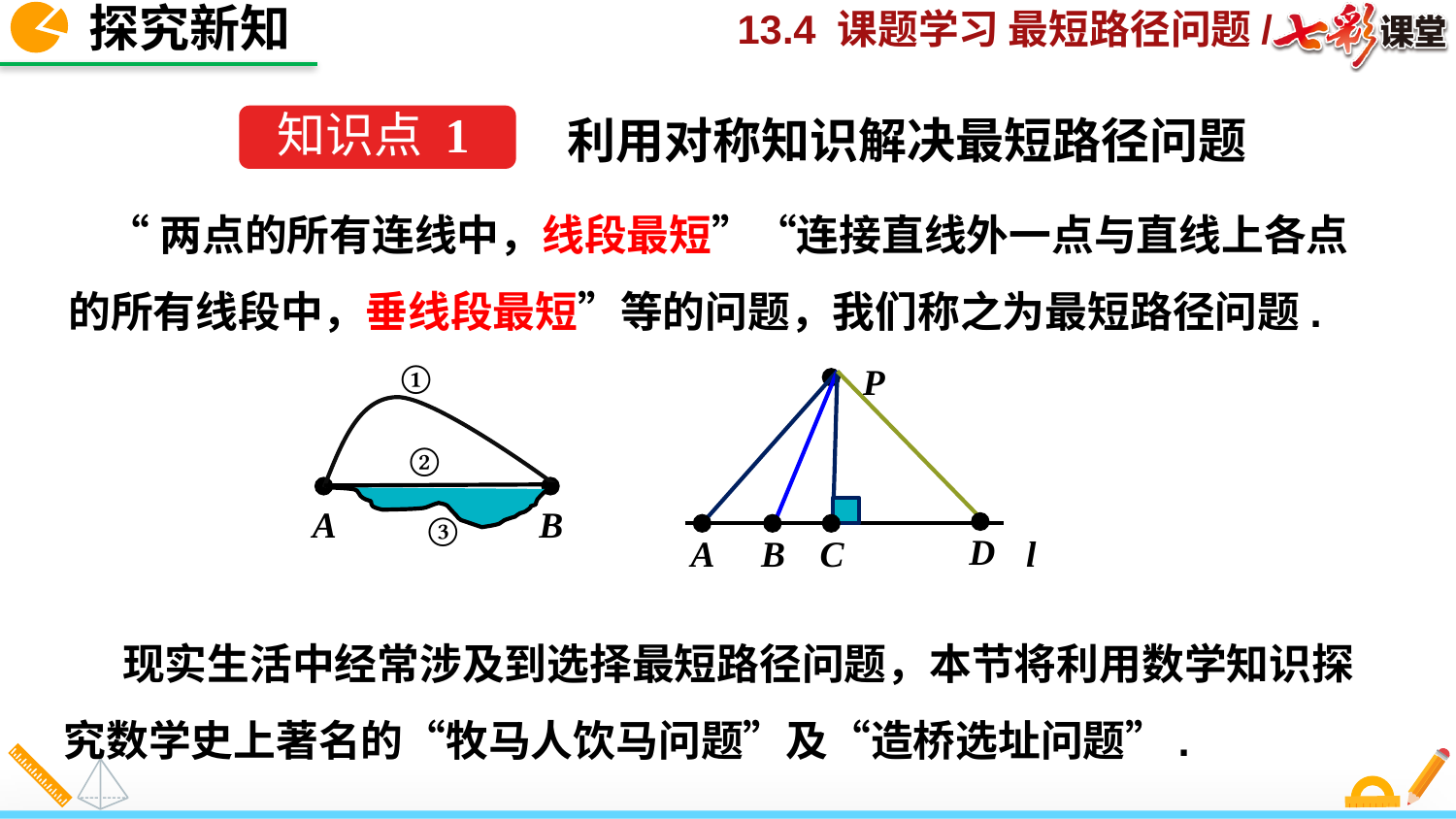

探究新知

利用对称知识解决最短路径问题

知识点 1
    “两点的所有连线中，线段最短”“连接直线外一点与直线上各点的所有线段中，垂线段最短”等的问题，我们称之为最短路径问题.
①

②

A

B

③
P

D

A

B

C
l
     现实生活中经常涉及到选择最短路径问题，本节将利用数学知识探究数学史上著名的“牧马人饮马问题”及“造桥选址问题”.